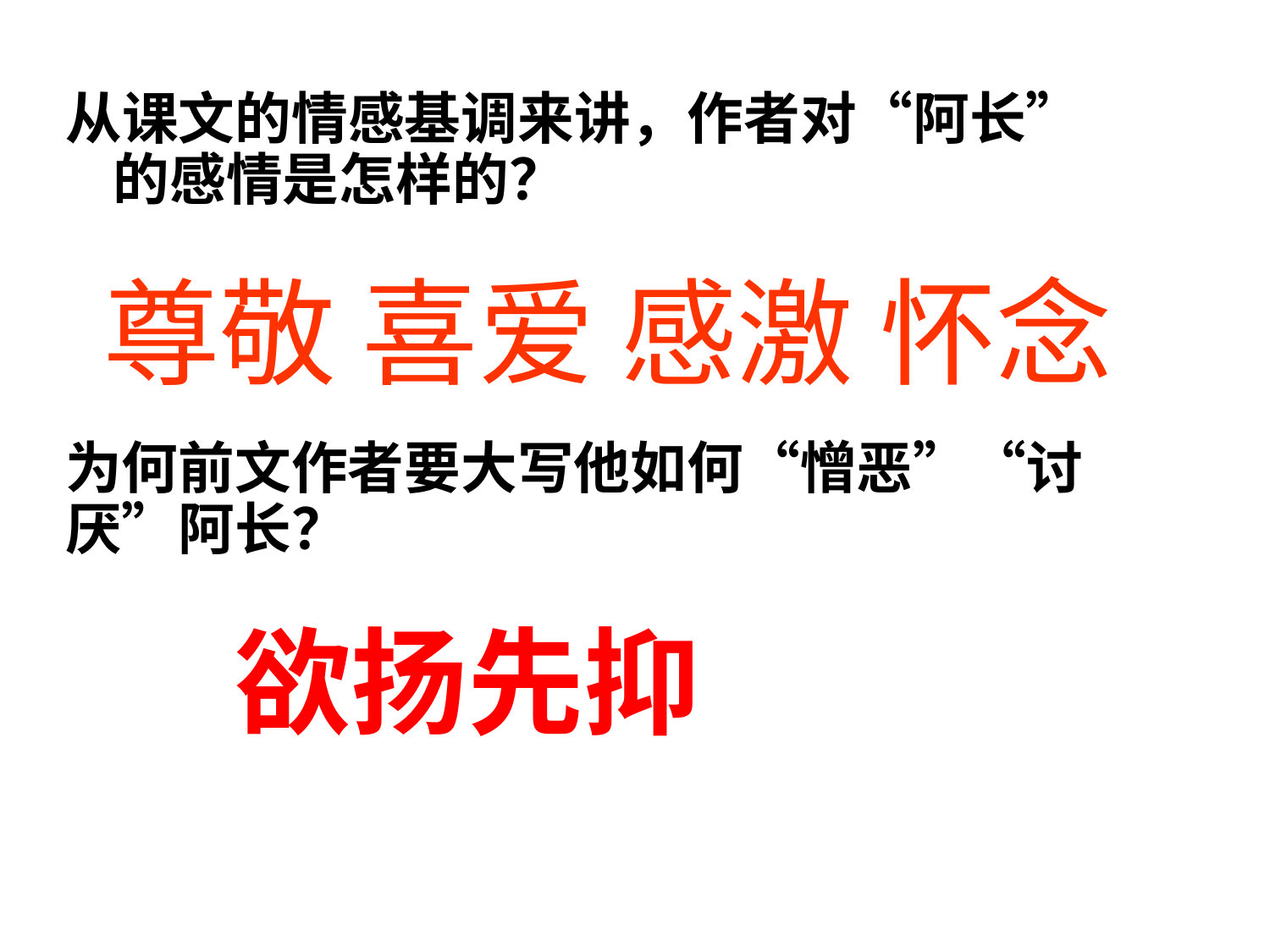

从课文的情感基调来讲，作者对“阿长”的感情是怎样的？
尊敬 喜爱 感激 怀念
为何前文作者要大写他如何“憎恶”“讨厌”阿长？

欲扬先抑